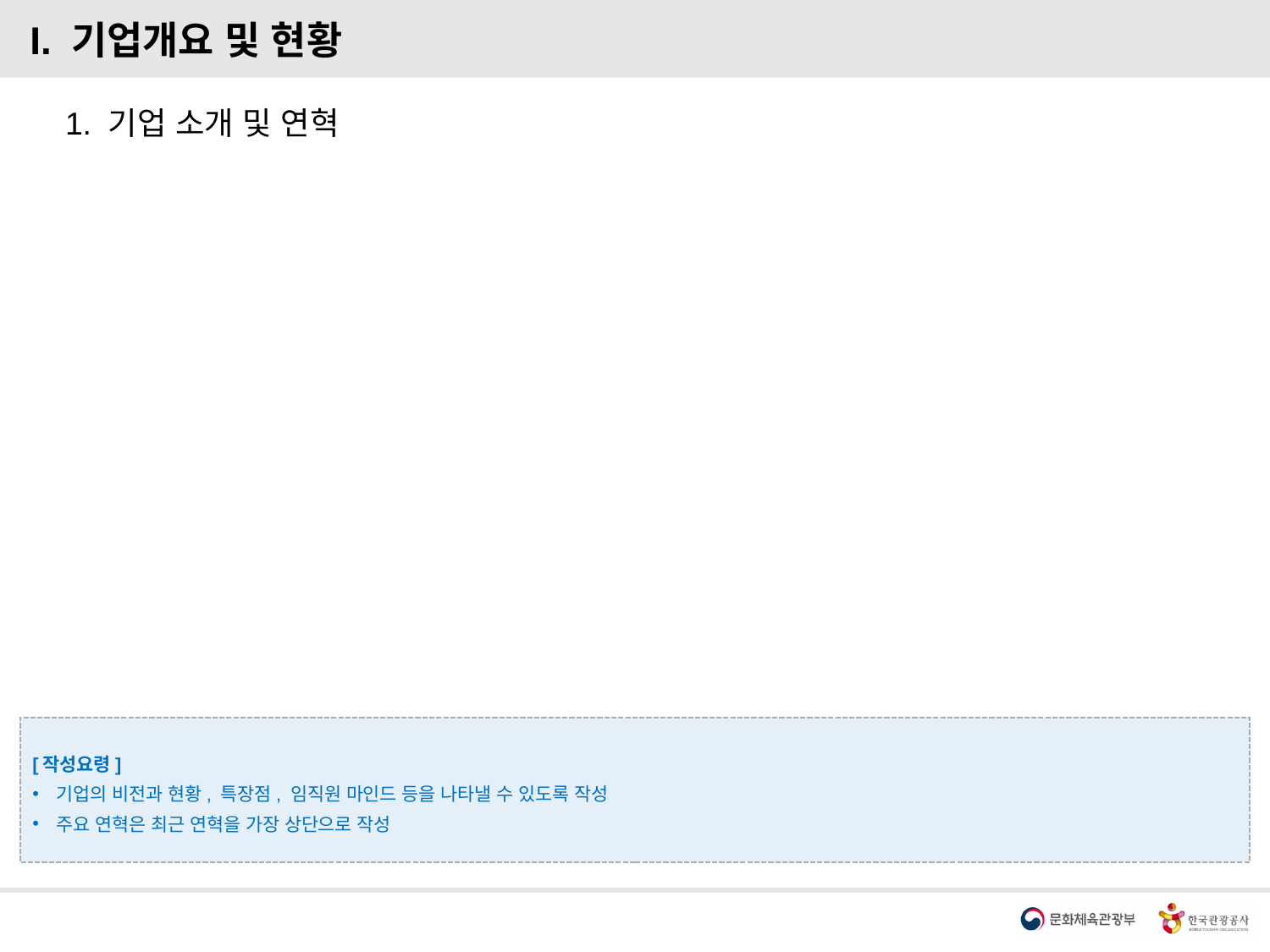

I. 기업개요 및 현황
1. 기업 소개 및 연혁
[작성요령]
기업의 비전과 현황, 특장점, 임직원 마인드 등을 나타낼 수 있도록 작성
주요 연혁은 최근 연혁을 가장 상단으로 작성